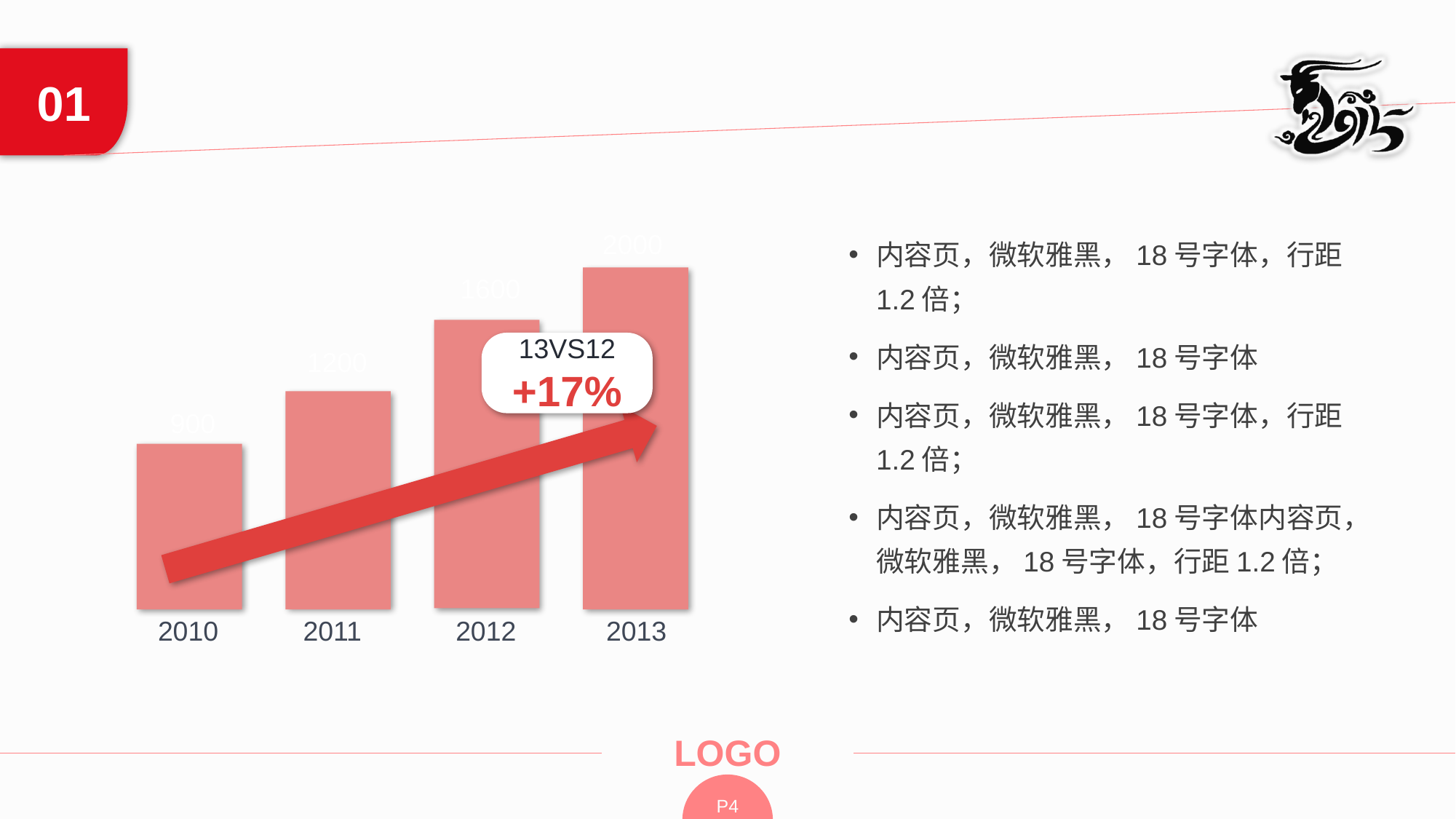

#
2000
1600

13VS12
+17%
1200
900
2010
2011
2012
2013
内容页，微软雅黑，18号字体，行距1.2倍；
内容页，微软雅黑，18号字体
内容页，微软雅黑，18号字体，行距1.2倍；
内容页，微软雅黑，18号字体内容页，微软雅黑，18号字体，行距1.2倍；
内容页，微软雅黑，18号字体